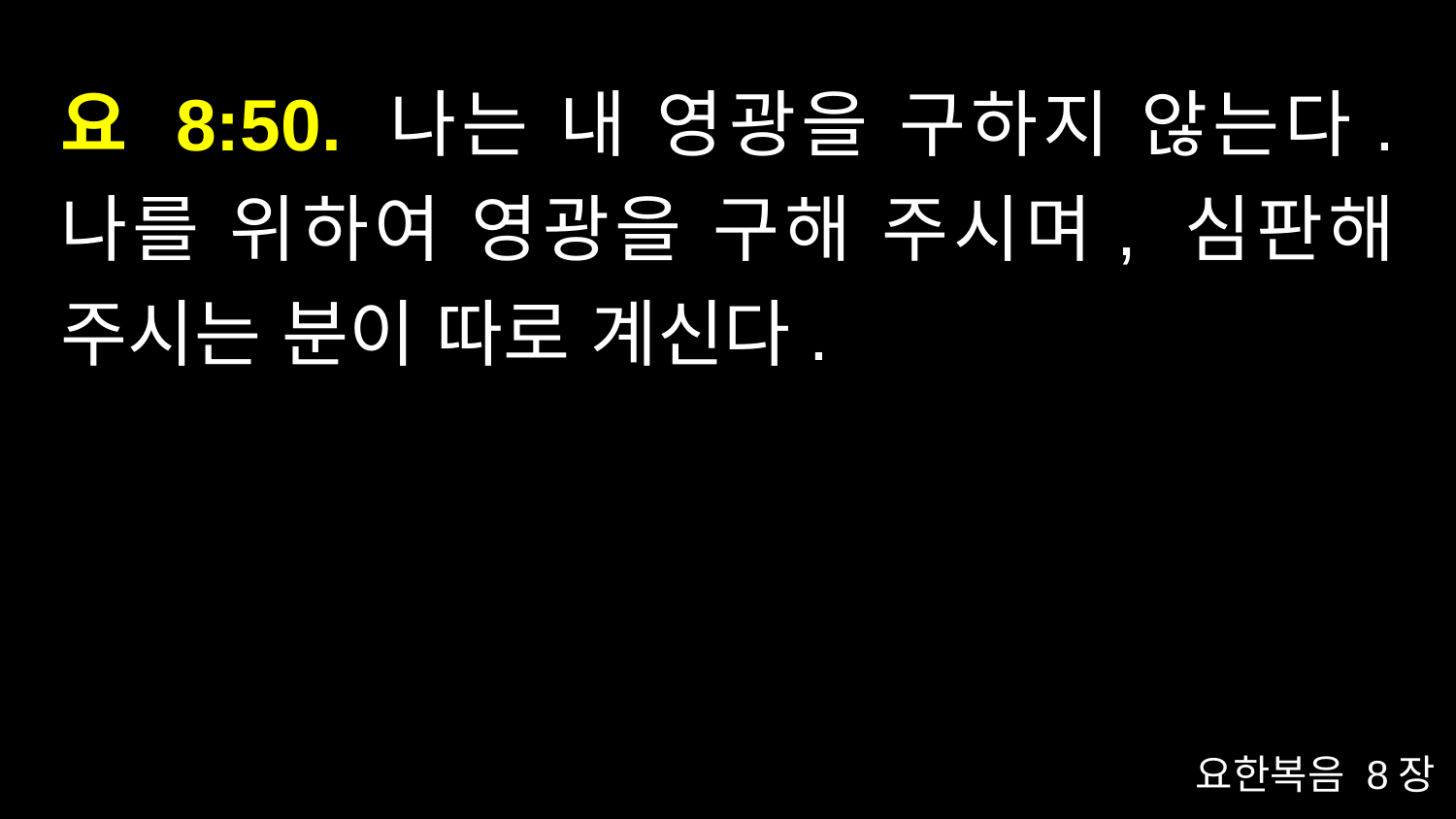

# 요 8:50. 나는 내 영광을 구하지 않는다. 나를 위하여 영광을 구해 주시며, 심판해 주시는 분이 따로 계신다.
요한복음 8장